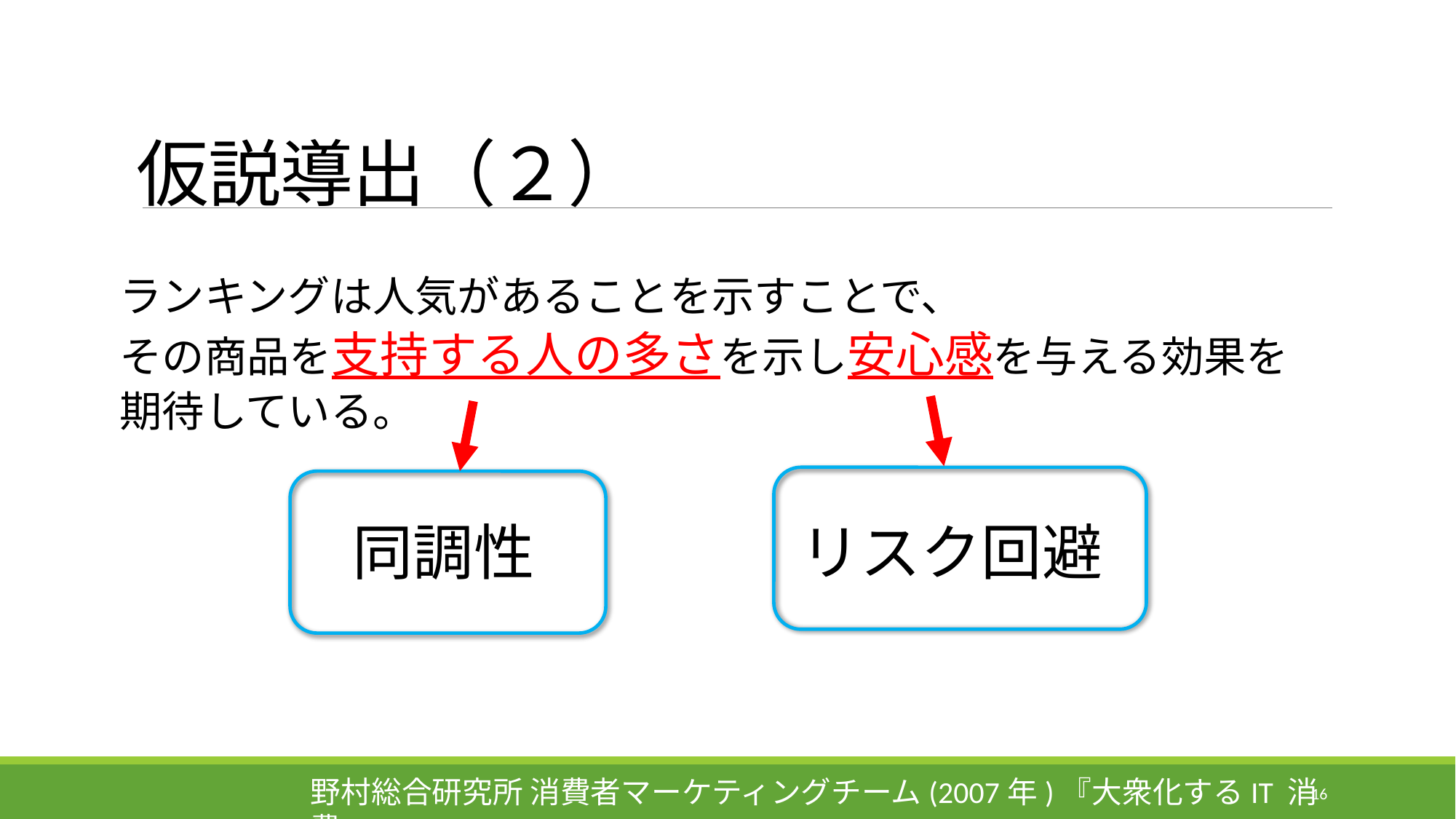

# 仮説導出（２）

ランキングは人気があることを示すことで、
その商品を支持する人の多さを示し安心感を与える効果を
期待している。

同調性
リスク回避

野村総合研究所 消費者マーケティングチーム(2007年)『大衆化するIT 消費』

16